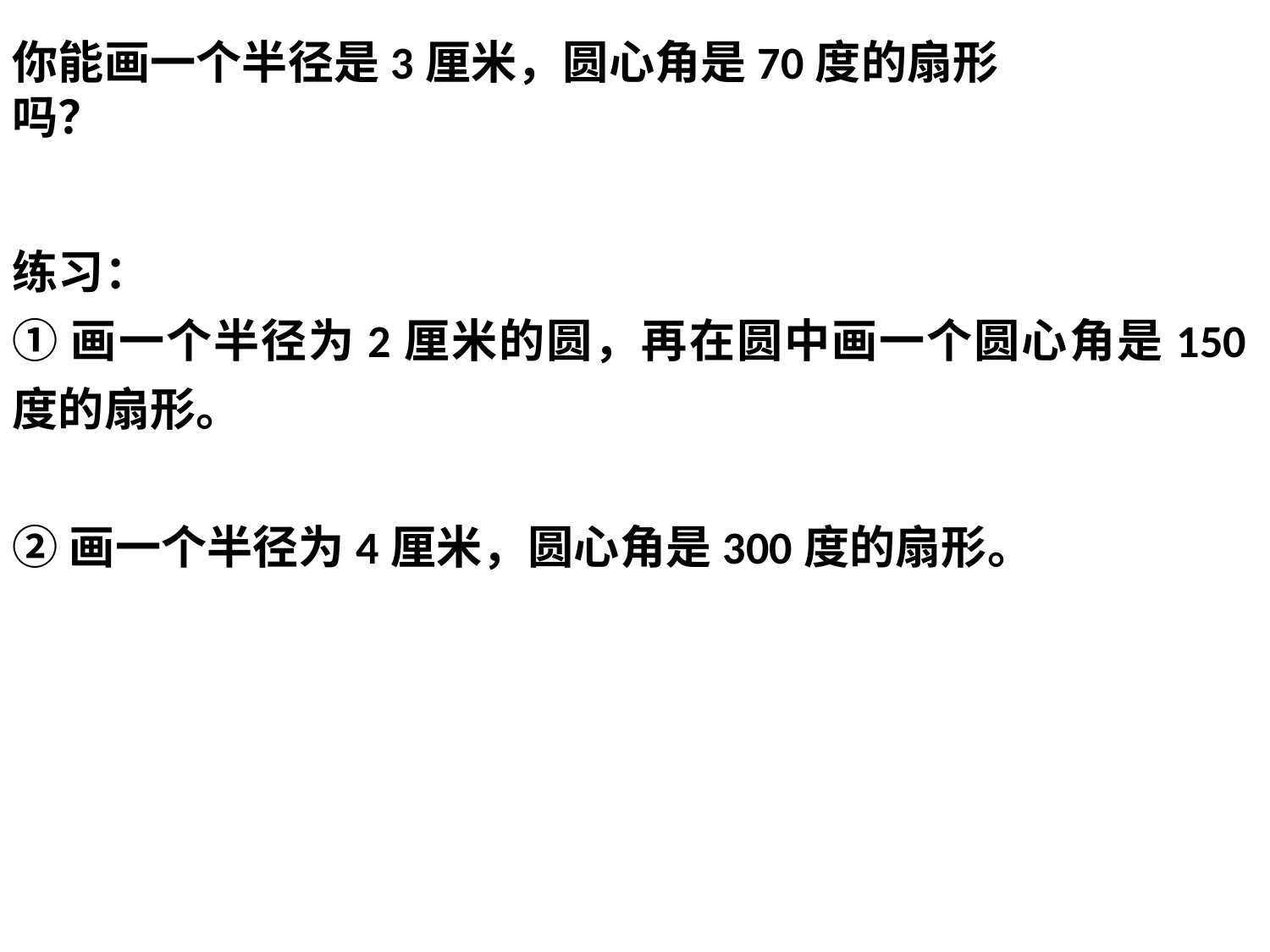

你能画一个半径是3厘米，圆心角是70度的扇形吗？
练习：
①画一个半径为2厘米的圆，再在圆中画一个圆心角是150度的扇形。

②画一个半径为4厘米，圆心角是300度的扇形。